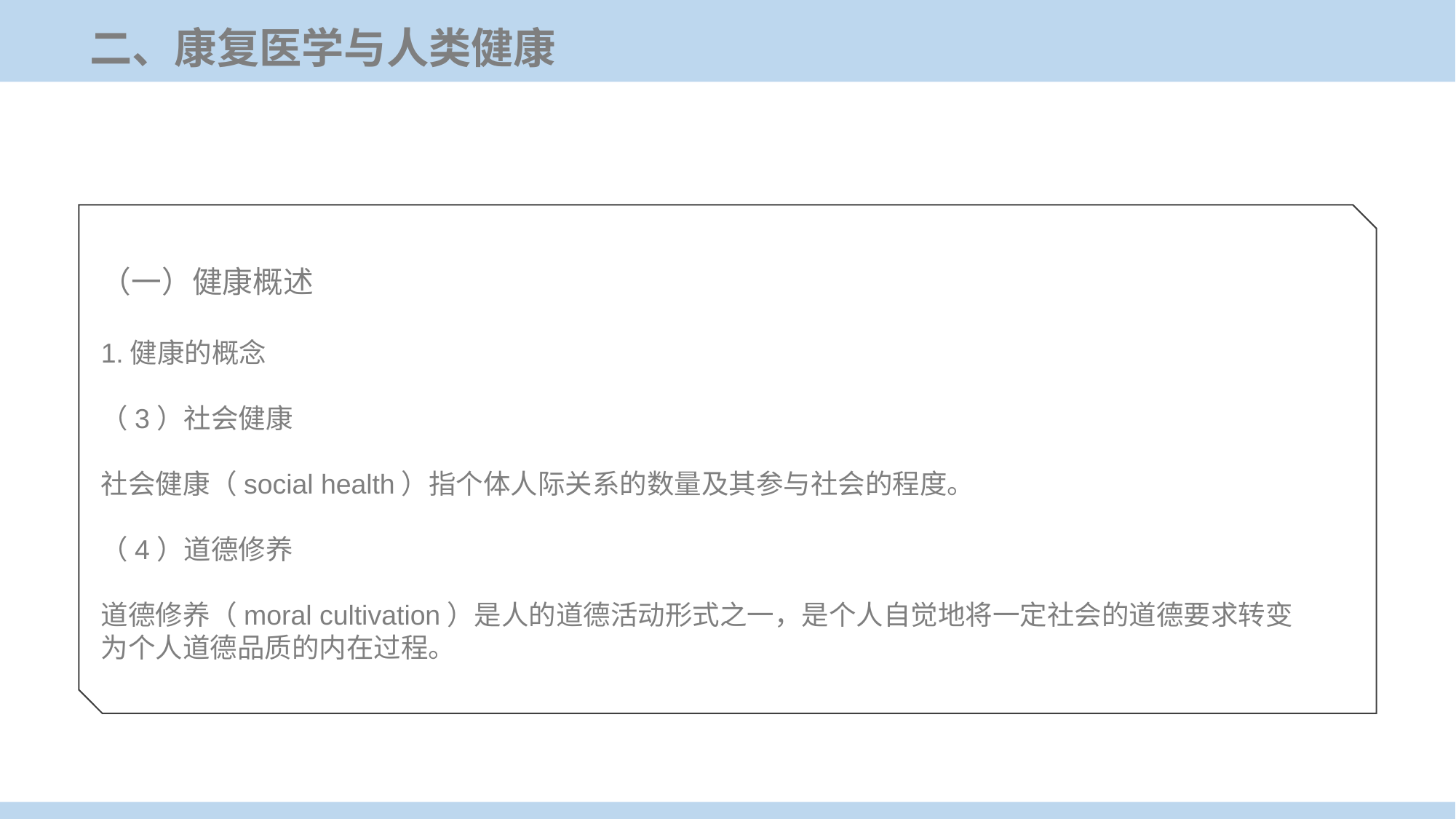

二、康复医学与人类健康

（一）健康概述

1.健康的概念

（3）社会健康

社会健康（social health）指个体人际关系的数量及其参与社会的程度。

（4）道德修养

道德修养（moral cultivation）是人的道德活动形式之一，是个人自觉地将一定社会的道德要求转变为个人道德品质的内在过程。